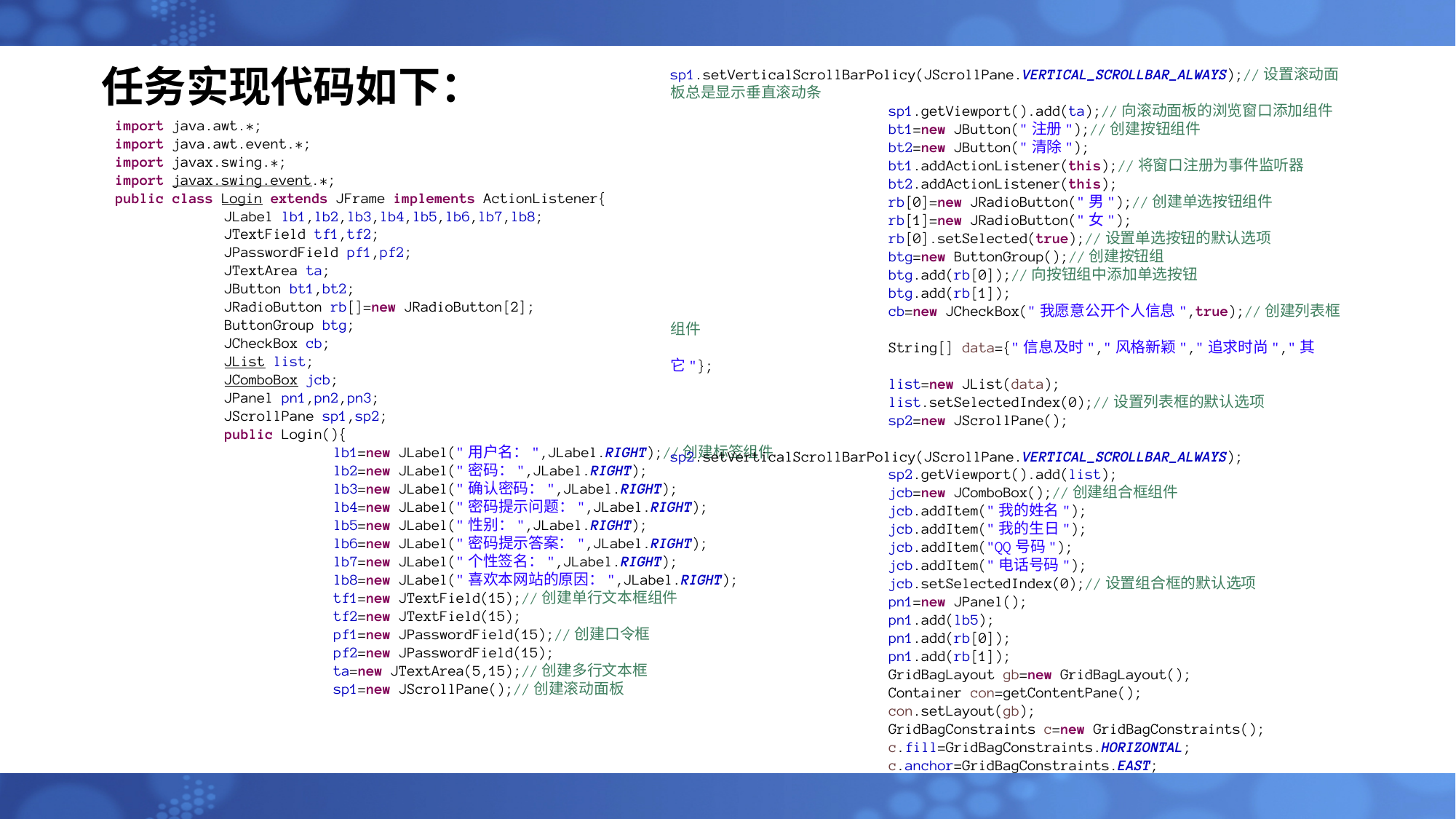

# 任务实现代码如下：
sp1.setVerticalScrollBarPolicy(JScrollPane.VERTICAL_SCROLLBAR_ALWAYS);//设置滚动面板总是显示垂直滚动条
		sp1.getViewport().add(ta);//向滚动面板的浏览窗口添加组件
		bt1=new JButton("注册");//创建按钮组件
		bt2=new JButton("清除");
		bt1.addActionListener(this);//将窗口注册为事件监听器
		bt2.addActionListener(this);
		rb[0]=new JRadioButton("男");//创建单选按钮组件
		rb[1]=new JRadioButton("女");
		rb[0].setSelected(true);//设置单选按钮的默认选项
		btg=new ButtonGroup();//创建按钮组
		btg.add(rb[0]);//向按钮组中添加单选按钮
		btg.add(rb[1]);
		cb=new JCheckBox("我愿意公开个人信息",true);//创建列表框组件
		String[] data={"信息及时","风格新颖","追求时尚","其它"};
		list=new JList(data);
		list.setSelectedIndex(0);//设置列表框的默认选项
		sp2=new JScrollPane();
		sp2.setVerticalScrollBarPolicy(JScrollPane.VERTICAL_SCROLLBAR_ALWAYS);
		sp2.getViewport().add(list);
		jcb=new JComboBox();//创建组合框组件
		jcb.addItem("我的姓名");
		jcb.addItem("我的生日");
		jcb.addItem("QQ号码");
		jcb.addItem("电话号码");
		jcb.setSelectedIndex(0);//设置组合框的默认选项
		pn1=new JPanel();
		pn1.add(lb5);
		pn1.add(rb[0]);
		pn1.add(rb[1]);
		GridBagLayout gb=new GridBagLayout();
		Container con=getContentPane();
		con.setLayout(gb);
		GridBagConstraints c=new GridBagConstraints();
		c.fill=GridBagConstraints.HORIZONTAL;
		c.anchor=GridBagConstraints.EAST;
import java.awt.*;
import java.awt.event.*;
import javax.swing.*;
import javax.swing.event.*;
public class Login extends JFrame implements ActionListener{
	JLabel lb1,lb2,lb3,lb4,lb5,lb6,lb7,lb8;
	JTextField tf1,tf2;
	JPasswordField pf1,pf2;
	JTextArea ta;
	JButton bt1,bt2;
	JRadioButton rb[]=new JRadioButton[2];
	ButtonGroup btg;
	JCheckBox cb;
	JList list;
	JComboBox jcb;
	JPanel pn1,pn2,pn3;
	JScrollPane sp1,sp2;
	public Login(){
		lb1=new JLabel("用户名：",JLabel.RIGHT);//创建标签组件
		lb2=new JLabel("密码：",JLabel.RIGHT);
		lb3=new JLabel("确认密码：",JLabel.RIGHT);
		lb4=new JLabel("密码提示问题：",JLabel.RIGHT);
		lb5=new JLabel("性别：",JLabel.RIGHT);
		lb6=new JLabel("密码提示答案：",JLabel.RIGHT);
		lb7=new JLabel("个性签名：",JLabel.RIGHT);
		lb8=new JLabel("喜欢本网站的原因：",JLabel.RIGHT);
		tf1=new JTextField(15);//创建单行文本框组件
		tf2=new JTextField(15);
		pf1=new JPasswordField(15);//创建口令框
		pf2=new JPasswordField(15);
		ta=new JTextArea(5,15);//创建多行文本框
		sp1=new JScrollPane();//创建滚动面板